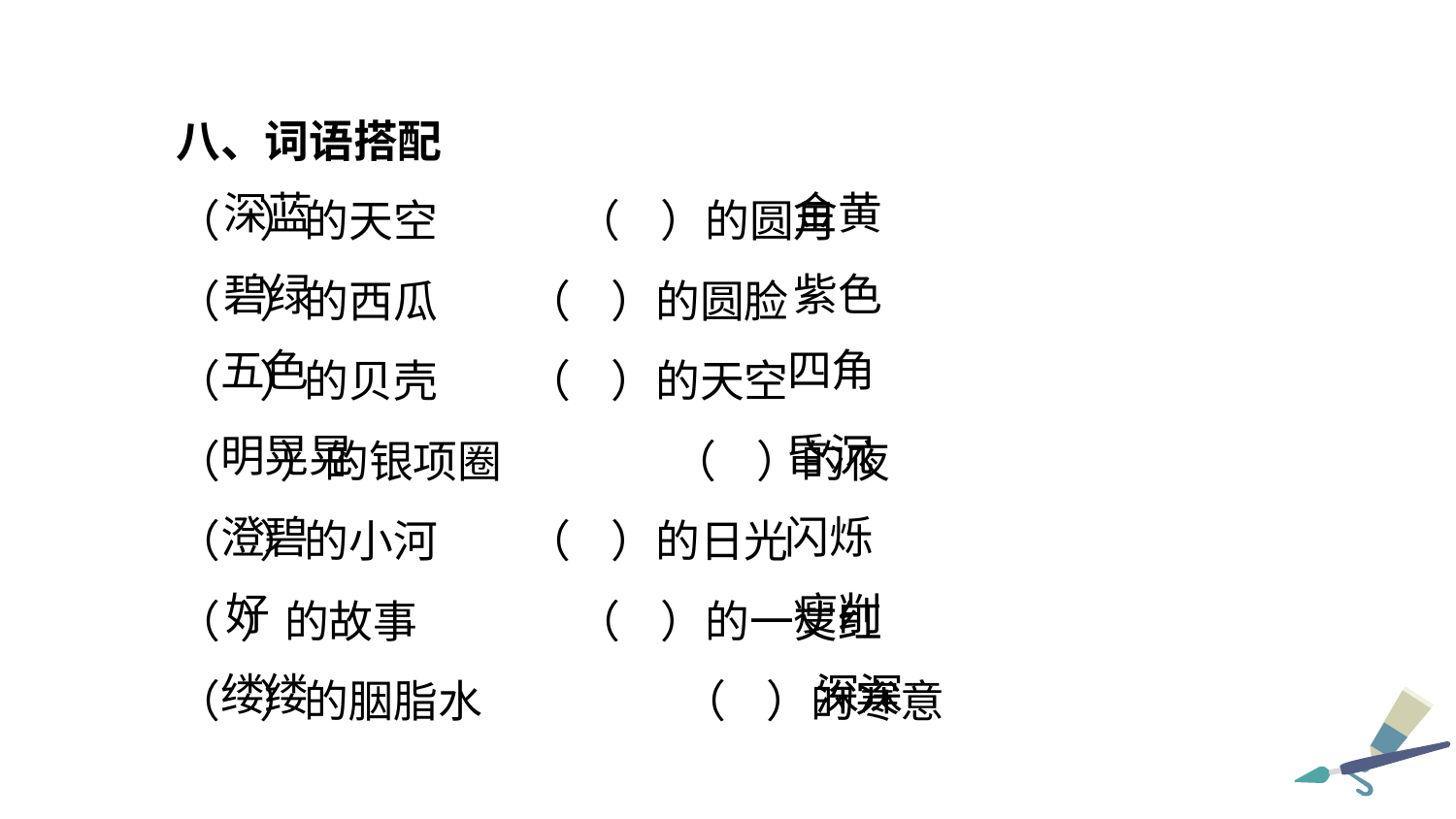

八、词语搭配
（    ）的天空	           （    ）的圆月
（    ）的西瓜 	      （    ）的圆脸
（    ）的贝壳 	      （    ）的天空
（      ）的银项圈 	      （    ）的夜
（    ）的小河 	      （    ）的日光
（  ）的故事 	           （    ）的一丈红
（    ）的胭脂水 	       （    ）的寒意
金黄
深蓝
紫色
碧绿
四角
五色
昏沉
明晃晃
澄碧
闪烁
瘦削
好
深深
缕缕